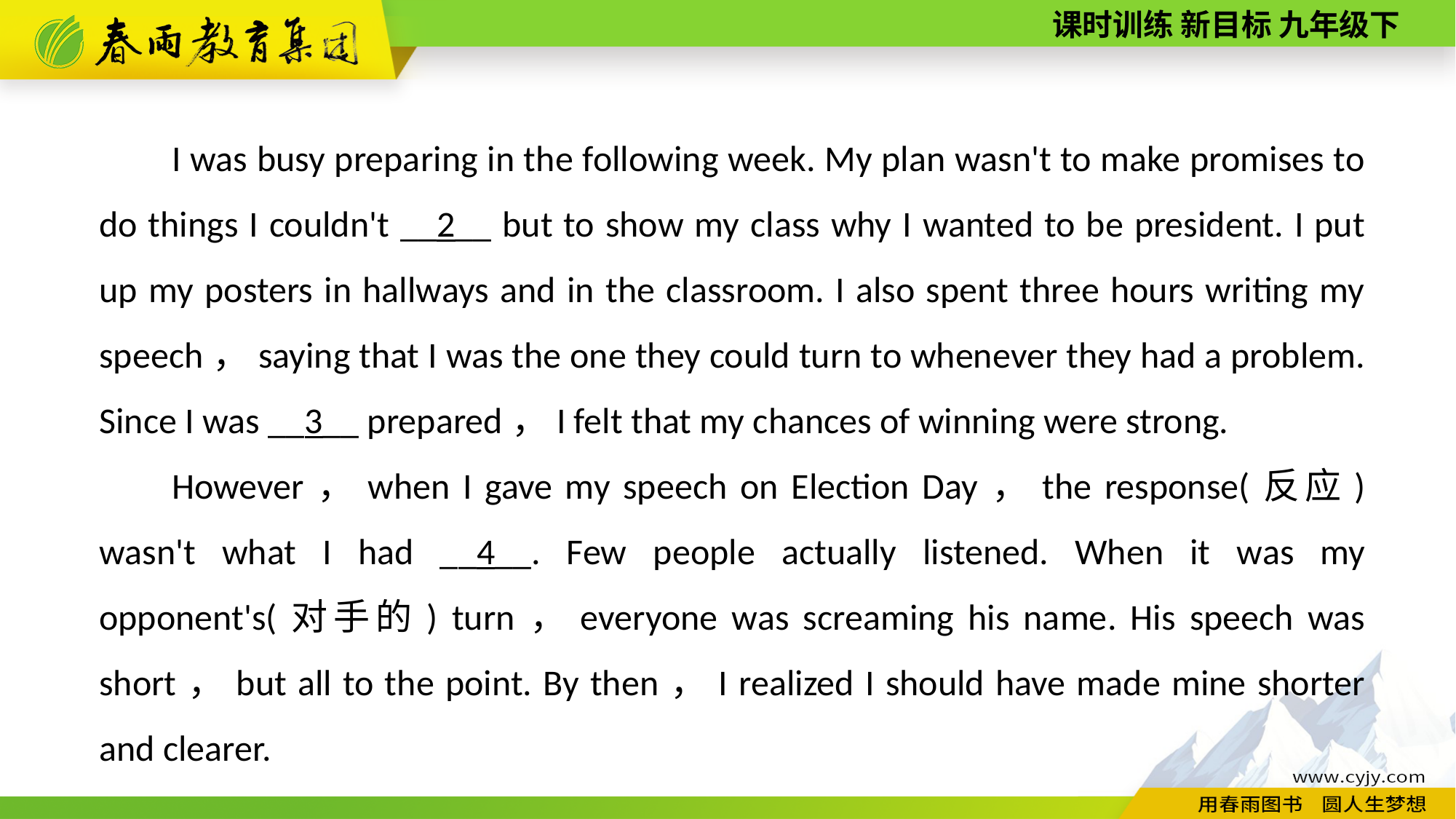

I was busy preparing in the following week. My plan wasn't to make promises to do things I couldn't __2__ but to show my class why I wanted to be president. I put up my posters in hallways and in the classroom. I also spent three hours writing my speech，saying that I was the one they could turn to whenever they had a problem. Since I was __3__ prepared，I felt that my chances of winning were strong.
However，when I gave my speech on Election Day，the response(反应) wasn't what I had __4__. Few people actually listened. When it was my opponent's(对手的) turn，everyone was screaming his name. His speech was short，but all to the point. By then，I realized I should have made mine shorter and clearer.